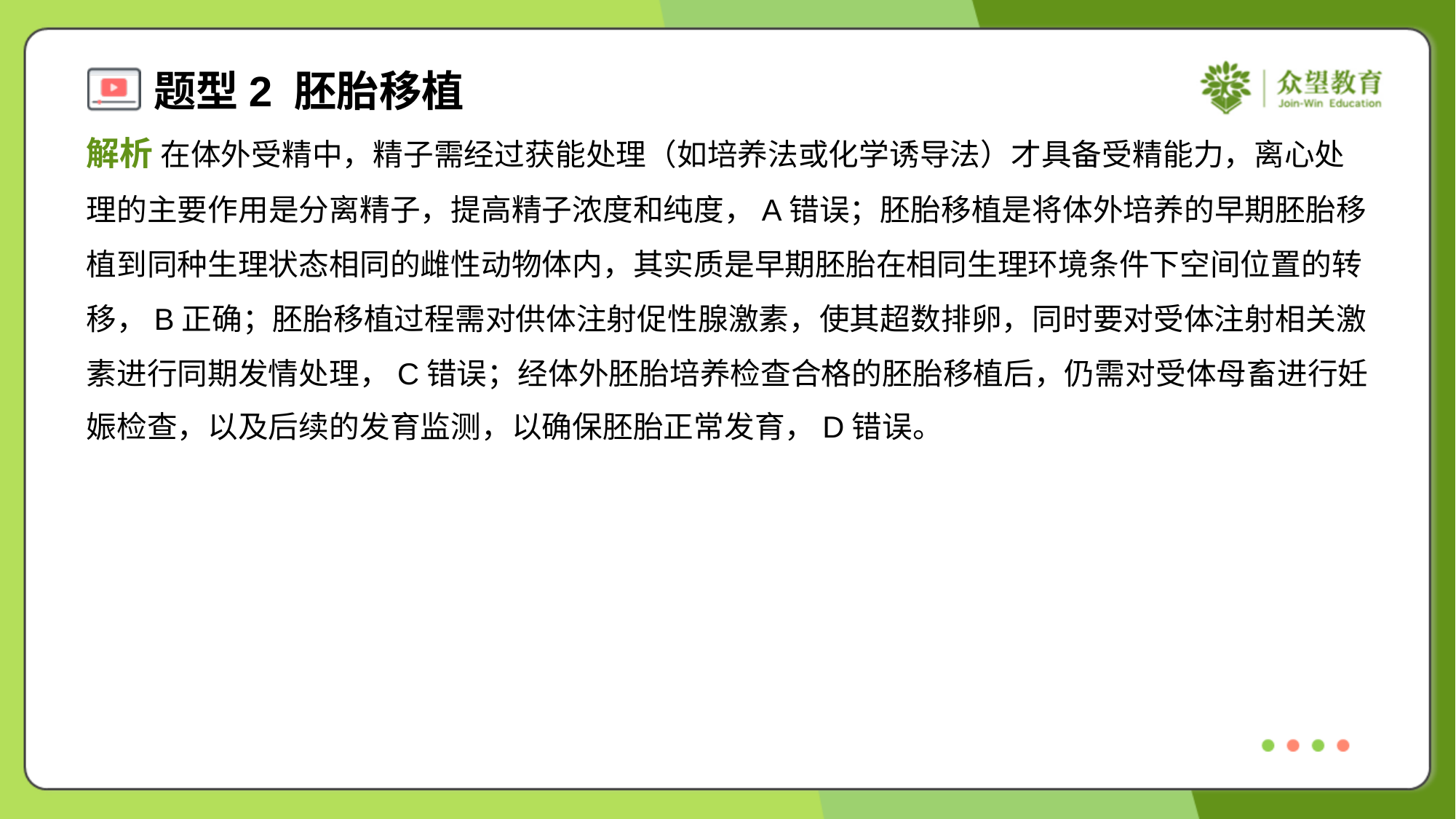

解析 在体外受精中，精子需经过获能处理（如培养法或化学诱导法）才具备受精能力，离心处
理的主要作用是分离精子，提高精子浓度和纯度，A错误；胚胎移植是将体外培养的早期胚胎移
植到同种生理状态相同的雌性动物体内，其实质是早期胚胎在相同生理环境条件下空间位置的转
移，B正确；胚胎移植过程需对供体注射促性腺激素，使其超数排卵，同时要对受体注射相关激
素进行同期发情处理，C错误；经体外胚胎培养检查合格的胚胎移植后，仍需对受体母畜进行妊
娠检查，以及后续的发育监测，以确保胚胎正常发育，D错误。